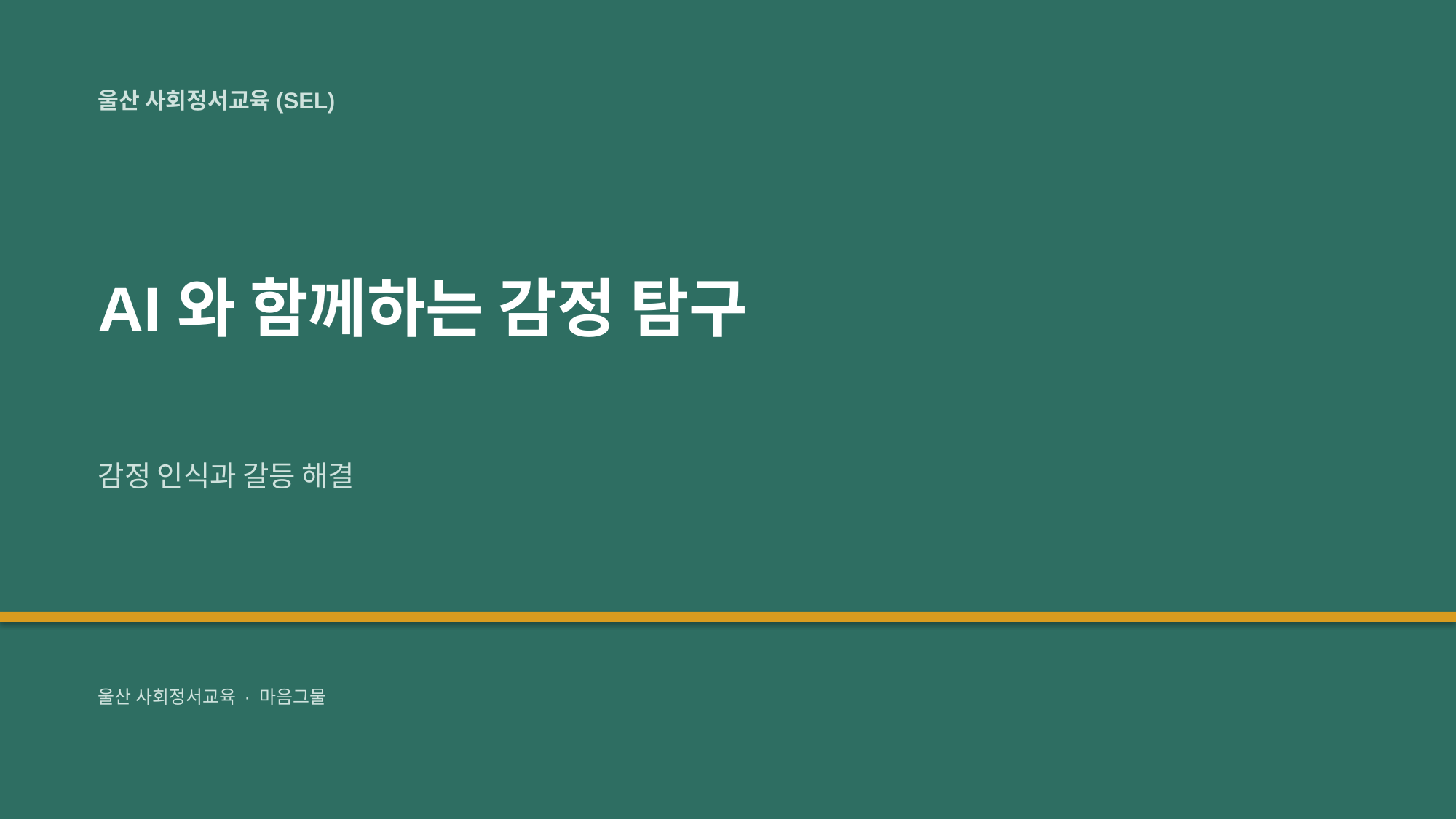

울산 사회정서교육(SEL)
AI와 함께하는 감정 탐구
감정 인식과 갈등 해결

울산 사회정서교육 · 마음그물